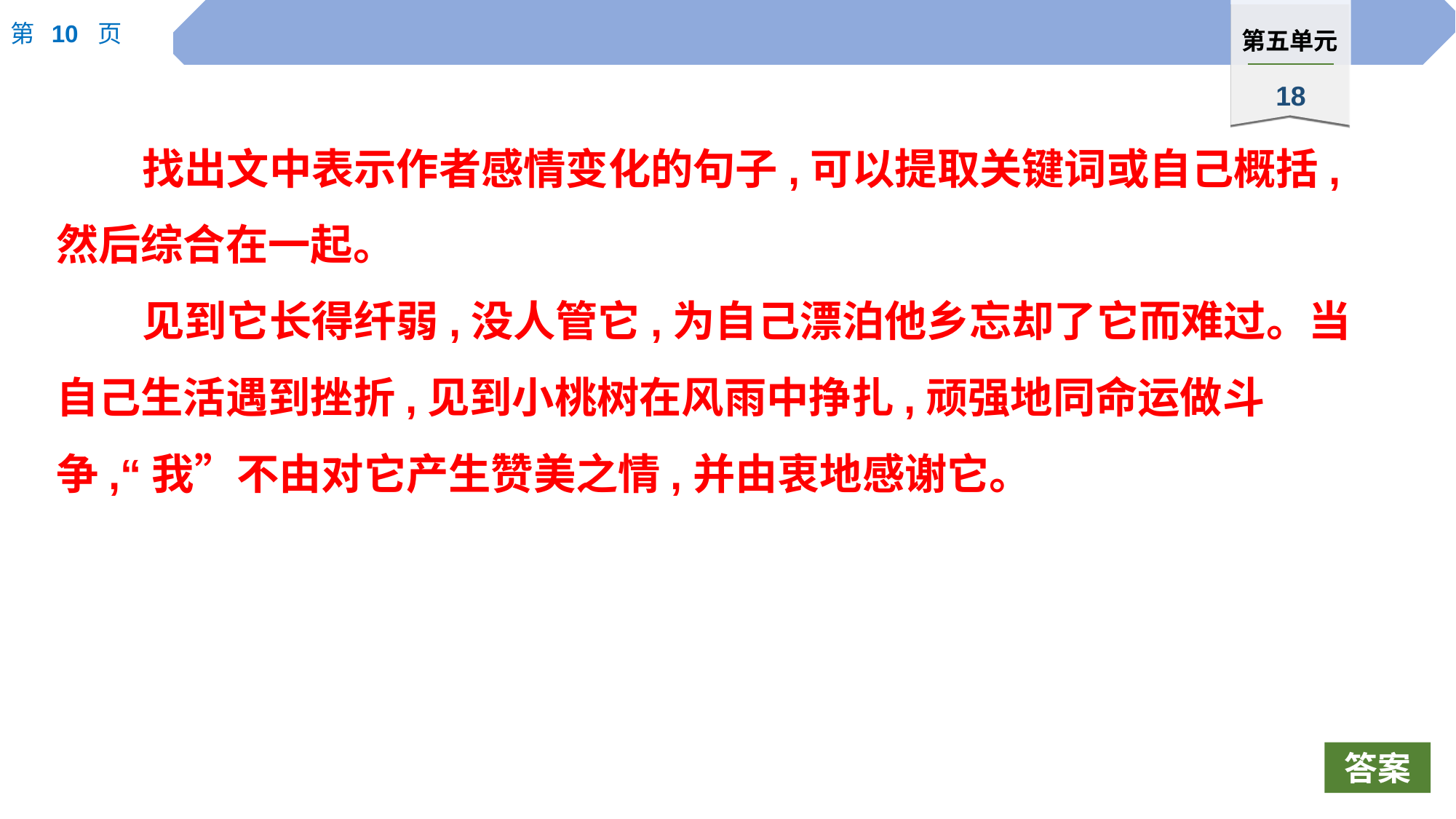

找出文中表示作者感情变化的句子,可以提取关键词或自己概括,然后综合在一起。
见到它长得纤弱,没人管它,为自己漂泊他乡忘却了它而难过。当自己生活遇到挫折,见到小桃树在风雨中挣扎,顽强地同命运做斗争,“我”不由对它产生赞美之情,并由衷地感谢它。
答案